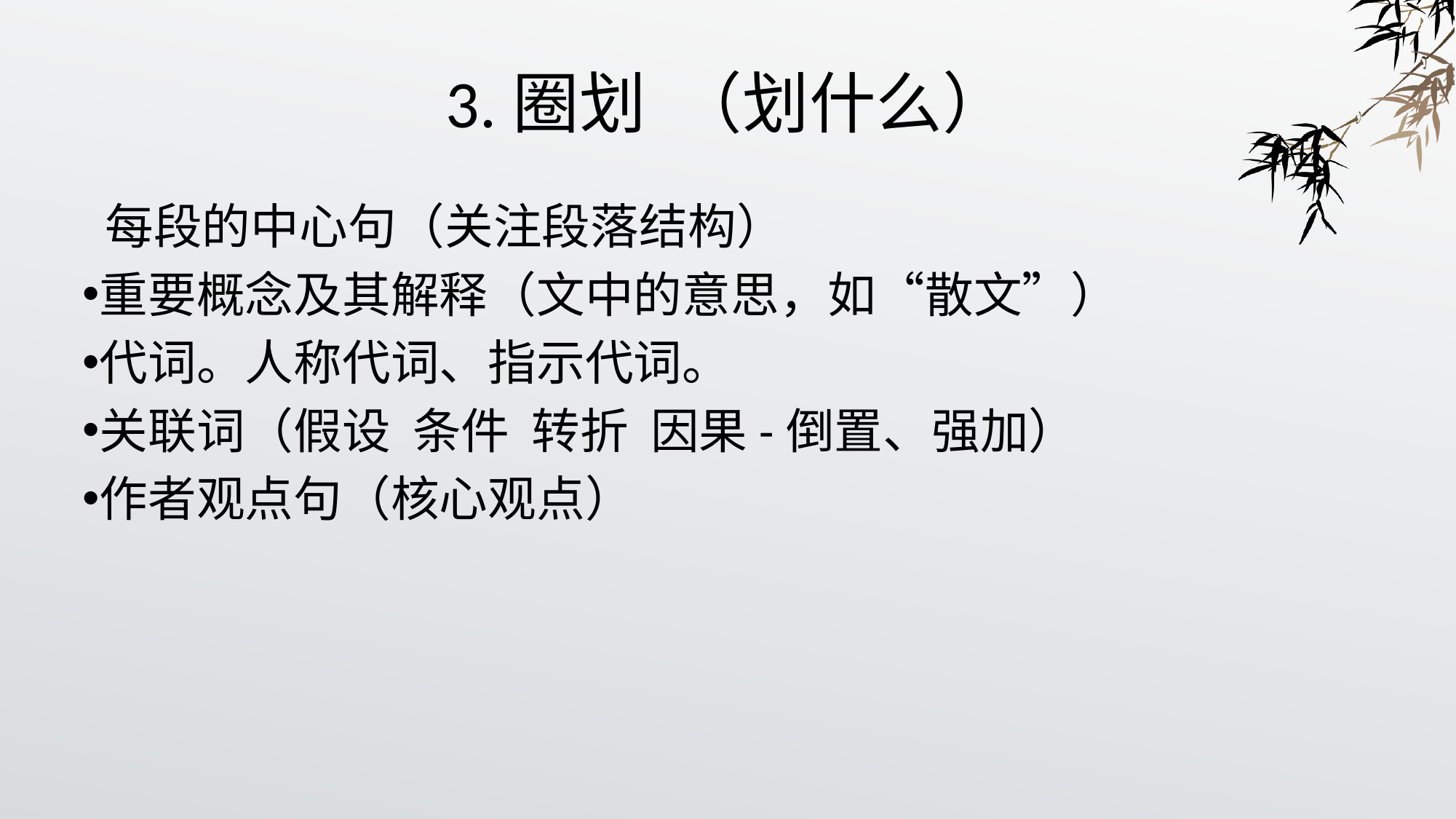

# 3.圈划  （划什么）
 每段的中心句（关注段落结构）
重要概念及其解释（文中的意思，如“散文”）
代词。人称代词、指示代词。
关联词（假设  条件  转折  因果-倒置、强加）
作者观点句（核心观点）